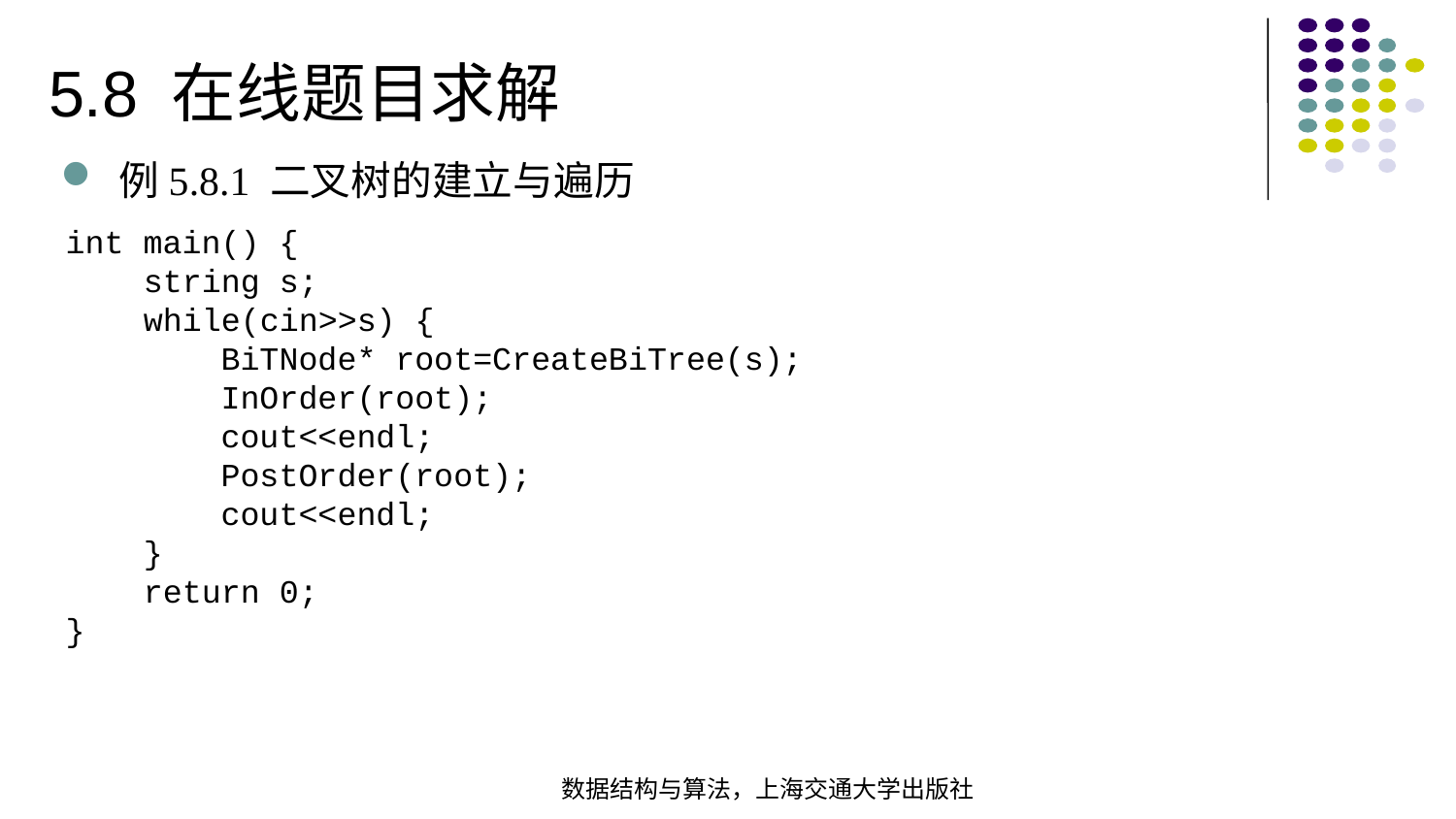

5.8 在线题目求解
例5.8.1 二叉树的建立与遍历
int main() {    string s;    while(cin>>s) {        BiTNode* root=CreateBiTree(s);        InOrder(root);        cout<<endl;        PostOrder(root);        cout<<endl;    }    return 0;
}